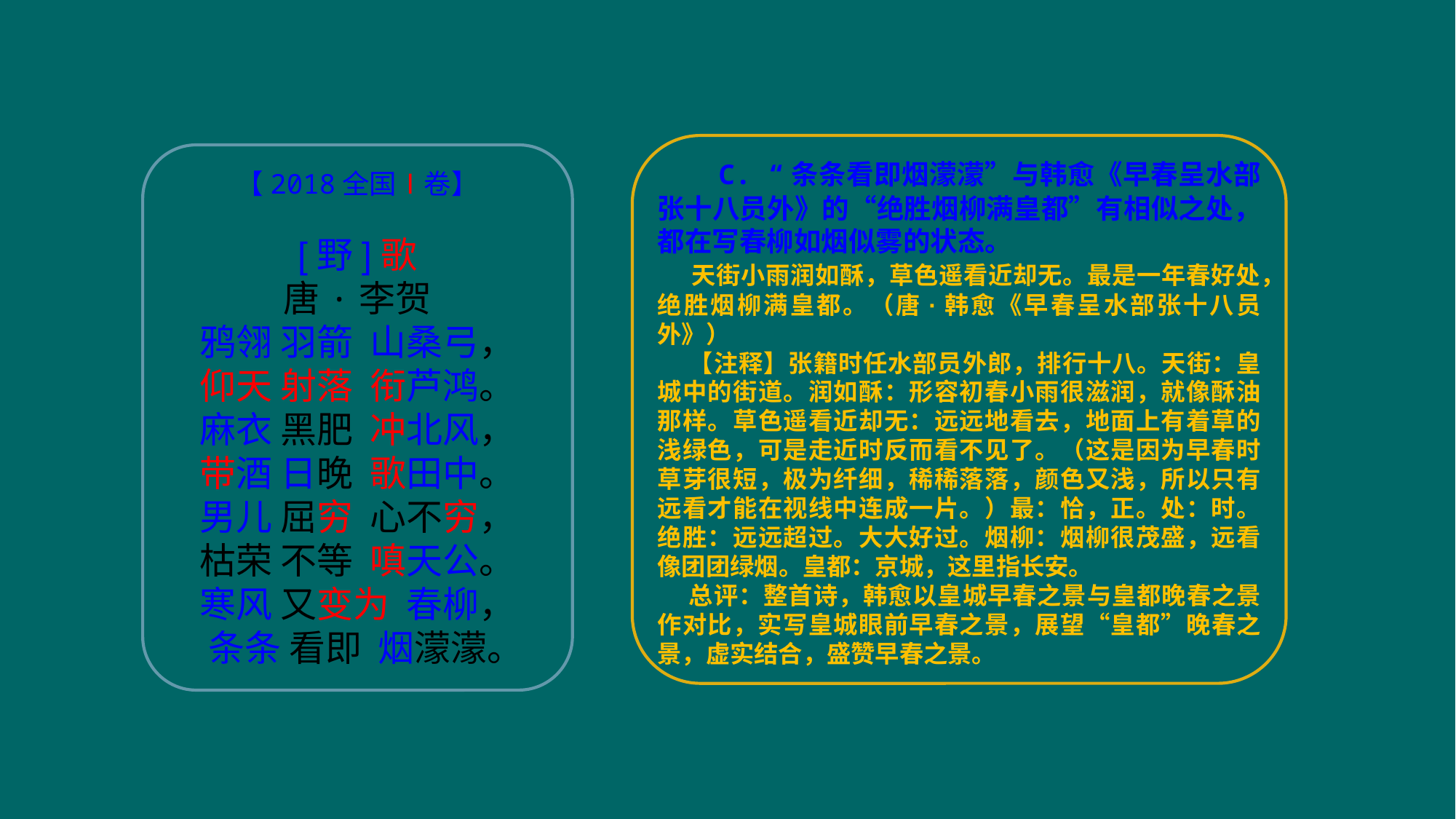

C. “条条看即烟濛濛”与韩愈《早春呈水部张十八员外》的“绝胜烟柳满皇都”有相似之处，都在写春柳如烟似雾的状态。
    天街小雨润如酥，草色遥看近却无。最是一年春好处，绝胜烟柳满皇都。（唐·韩愈《早春呈水部张十八员外》）
    【注释】张籍时任水部员外郎，排行十八。天街：皇城中的街道。润如酥：形容初春小雨很滋润，就像酥油那样。草色遥看近却无：远远地看去，地面上有着草的浅绿色，可是走近时反而看不见了。（这是因为早春时草芽很短，极为纤细，稀稀落落，颜色又浅，所以只有远看才能在视线中连成一片。）最：恰，正。处：时。绝胜：远远超过。大大好过。烟柳：烟柳很茂盛，远看像团团绿烟。皇都：京城，这里指长安。
    总评：整首诗，韩愈以皇城早春之景与皇都晚春之景作对比，实写皇城眼前早春之景，展望“皇都”晚春之景，虚实结合，盛赞早春之景。

【2018全国Ⅰ卷】

[野]歌
唐·李贺
鸦翎 羽箭  山桑弓，
仰天 射落  衔芦鸿。
麻衣 黑肥  冲北风，
带酒 日晚  歌田中。
男儿 屈穷  心不穷，
枯荣 不等  嗔天公。
寒风 又变为  春柳，
 条条 看即  烟濛濛。